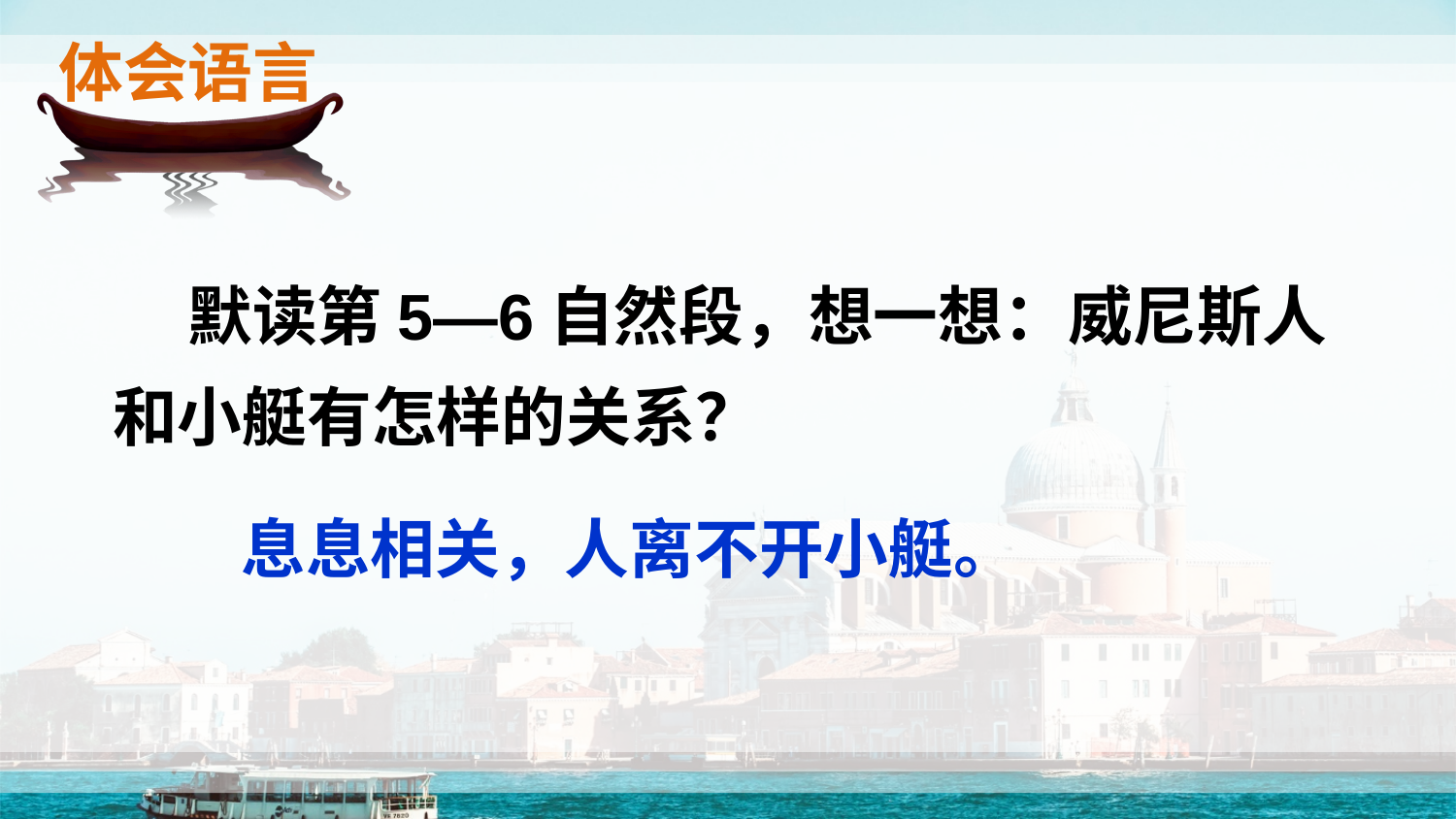

体会语言
    默读第5—6自然段，想一想：威尼斯人和小艇有怎样的关系？
息息相关，人离不开小艇。